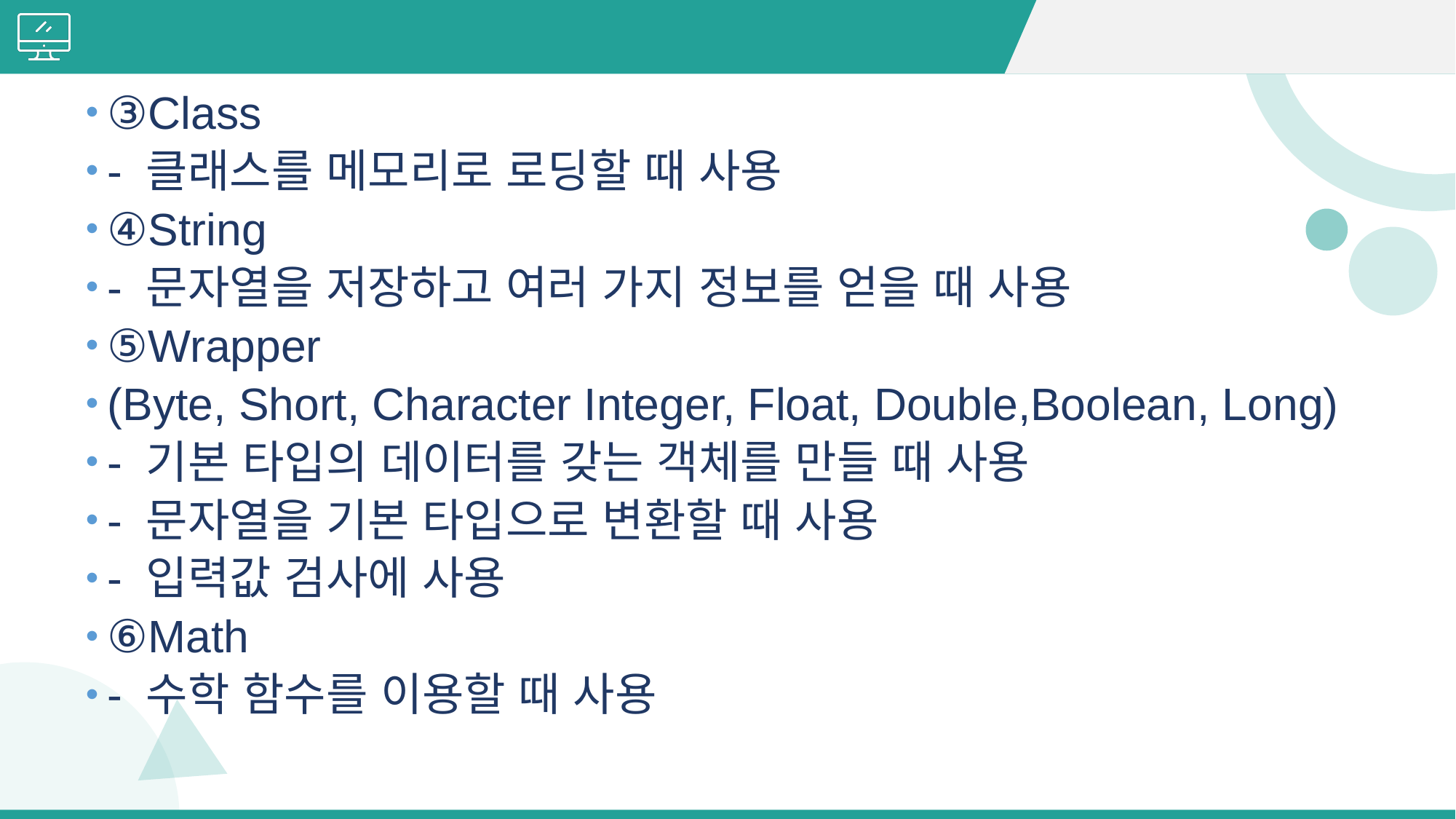

#
③Class
- 클래스를 메모리로 로딩할 때 사용
④String
- 문자열을 저장하고 여러 가지 정보를 얻을 때 사용
⑤Wrapper
(Byte, Short, Character Integer, Float, Double,Boolean, Long)
- 기본 타입의 데이터를 갖는 객체를 만들 때 사용
- 문자열을 기본 타입으로 변환할 때 사용
- 입력값 검사에 사용
⑥Math
- 수학 함수를 이용할 때 사용